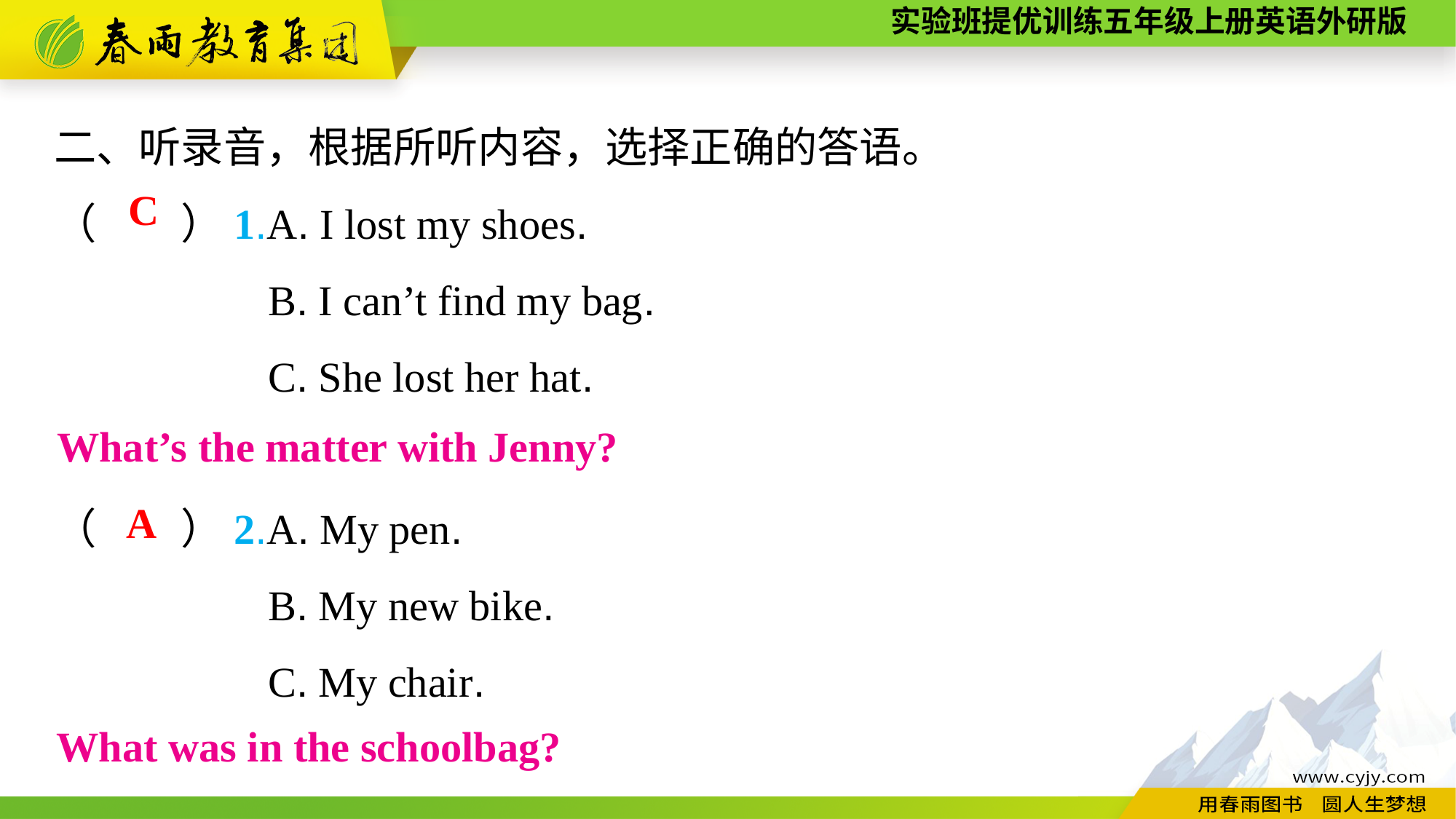

二、听录音，根据所听内容，选择正确的答语。
（　　）1.A. I lost my shoes.
B. I can’t find my bag.
C. She lost her hat.

（　　）2.A. My pen.
B. My new bike.
C. My chair.
C
What’s the matter with Jenny?
A
What was in the schoolbag?